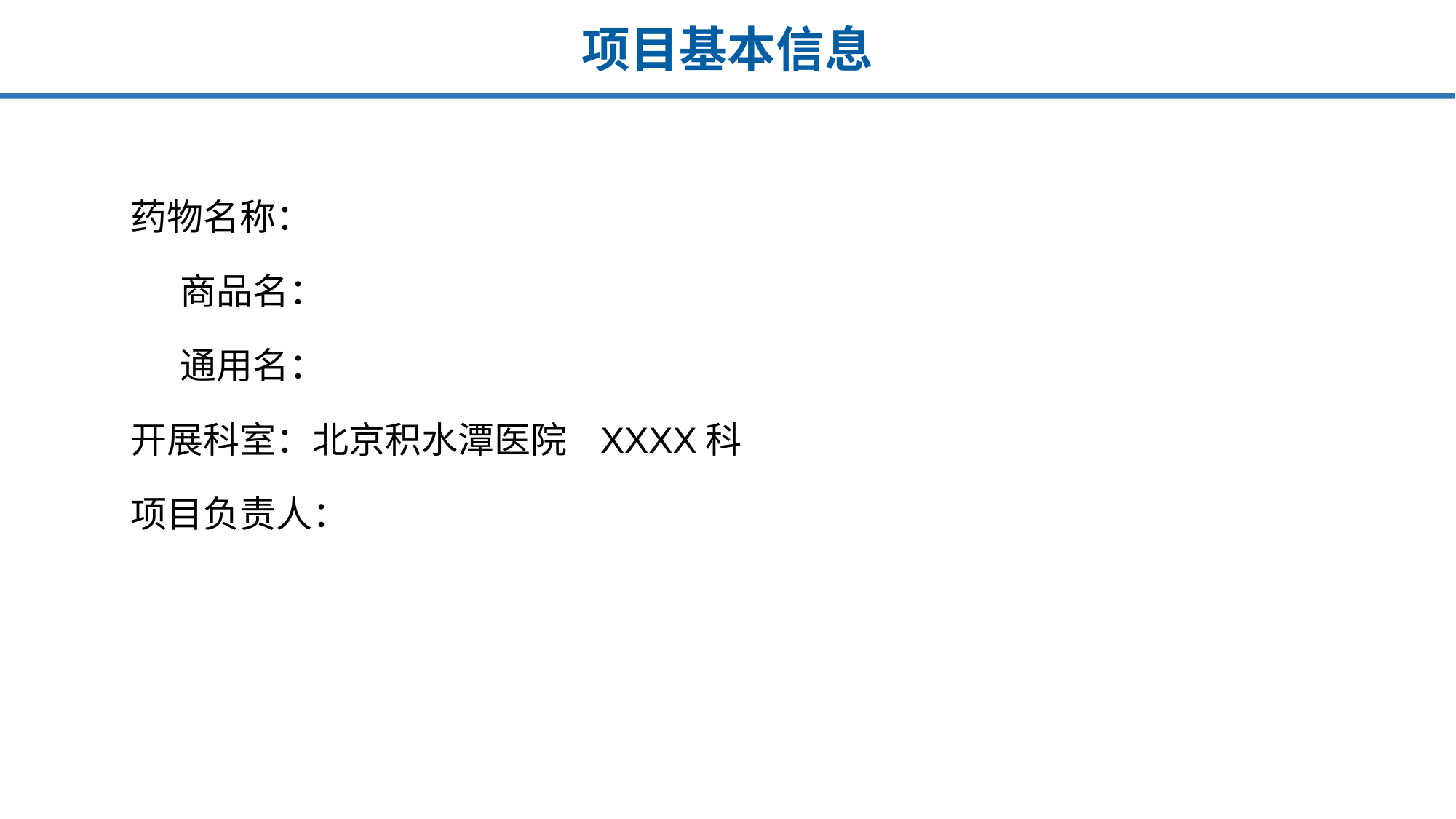

# 项目基本信息
药物名称：
     商品名：
     通用名：
开展科室：北京积水潭医院   XXXX科
项目负责人：